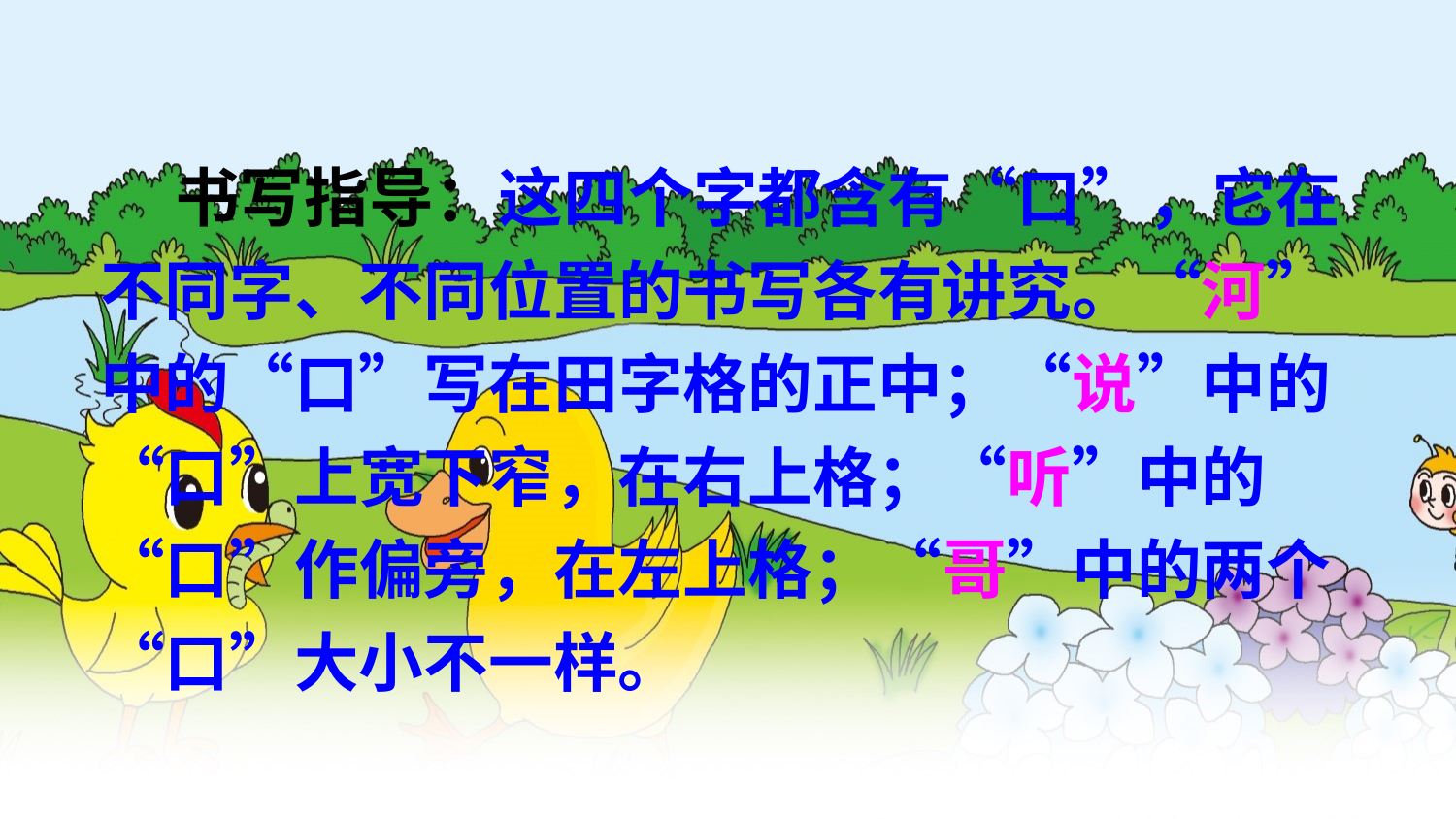

书写指导：这四个字都含有“口”，它在不同字、不同位置的书写各有讲究。“河”中的“口”写在田字格的正中；“说”中的“口”上宽下窄，在右上格；“听”中的“口”作偏旁，在左上格；“哥”中的两个“口”大小不一样。